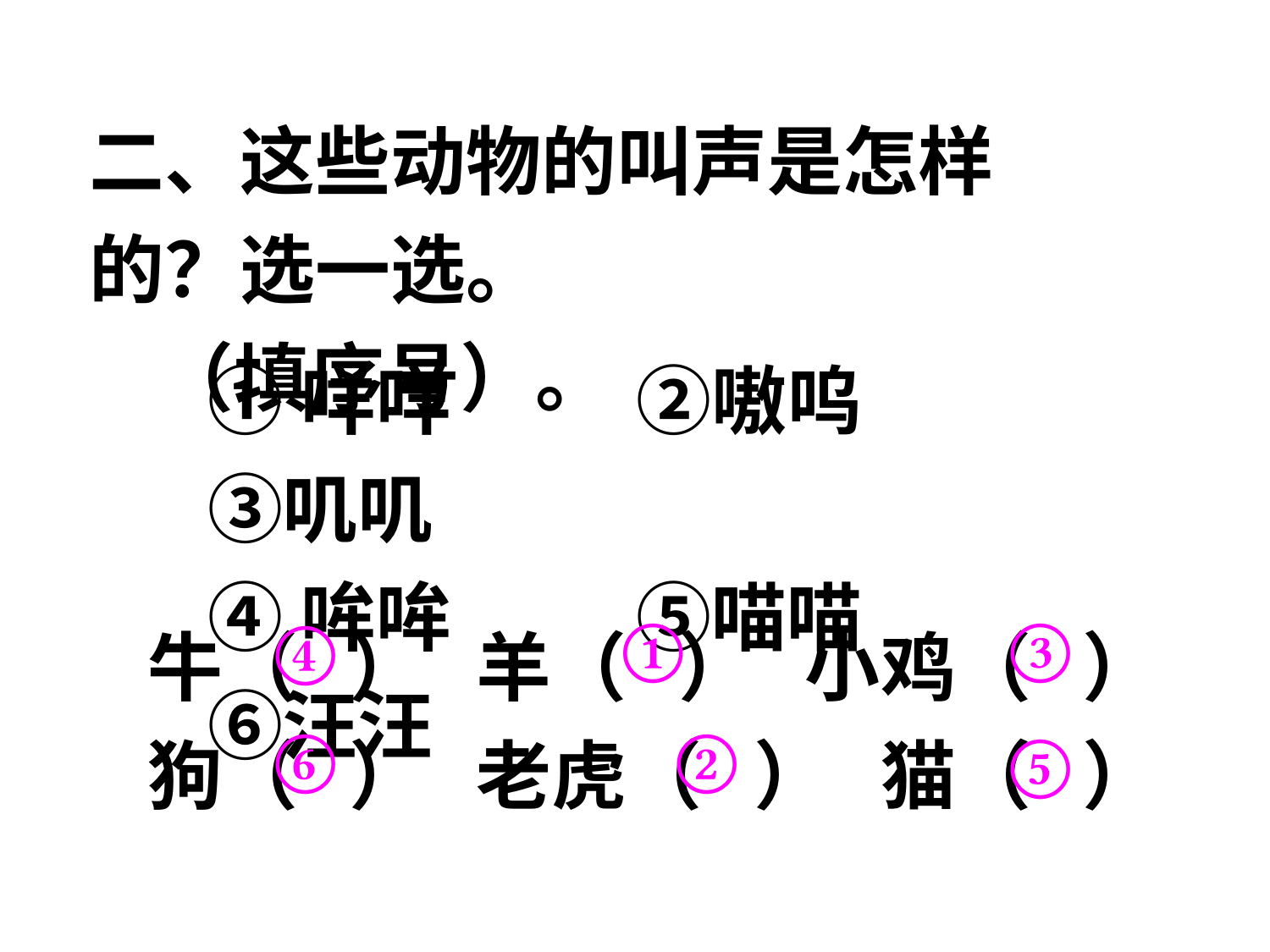

二、这些动物的叫声是怎样的？选一选。
   （填序号）。
①咩咩　  　②嗷呜　  　③叽叽
④哞哞　  　⑤喵喵　  　⑥汪汪
①
③
牛（   ）   羊（   ）   小鸡（   ）
狗（   ）   老虎（   ）   猫（   ）
④
⑥
②
⑤